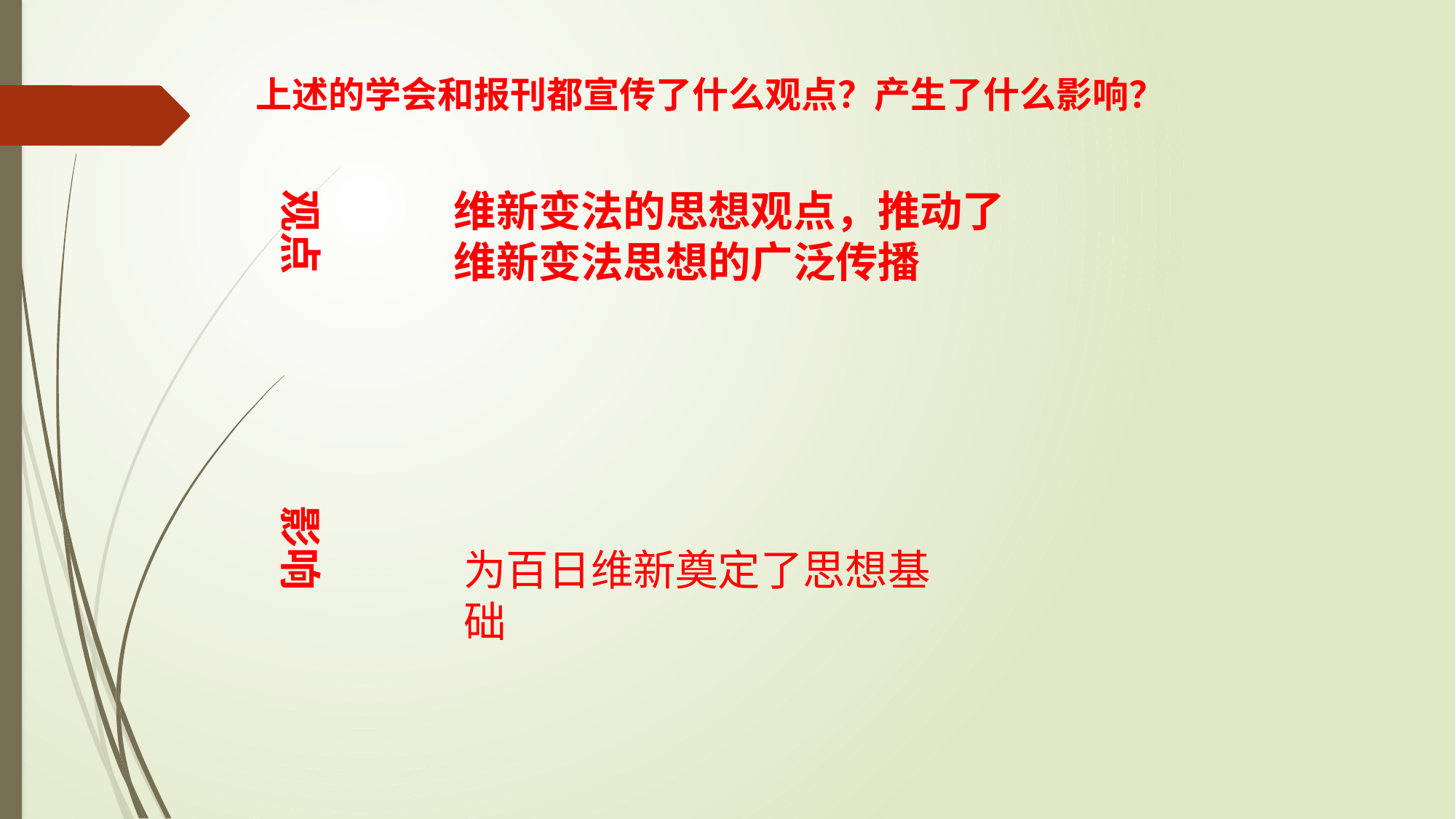

上述的学会和报刊都宣传了什么观点？产生了什么影响？
观点                        影响
维新变法的思想观点，推动了维新变法思想的广泛传播
为百日维新奠定了思想基础